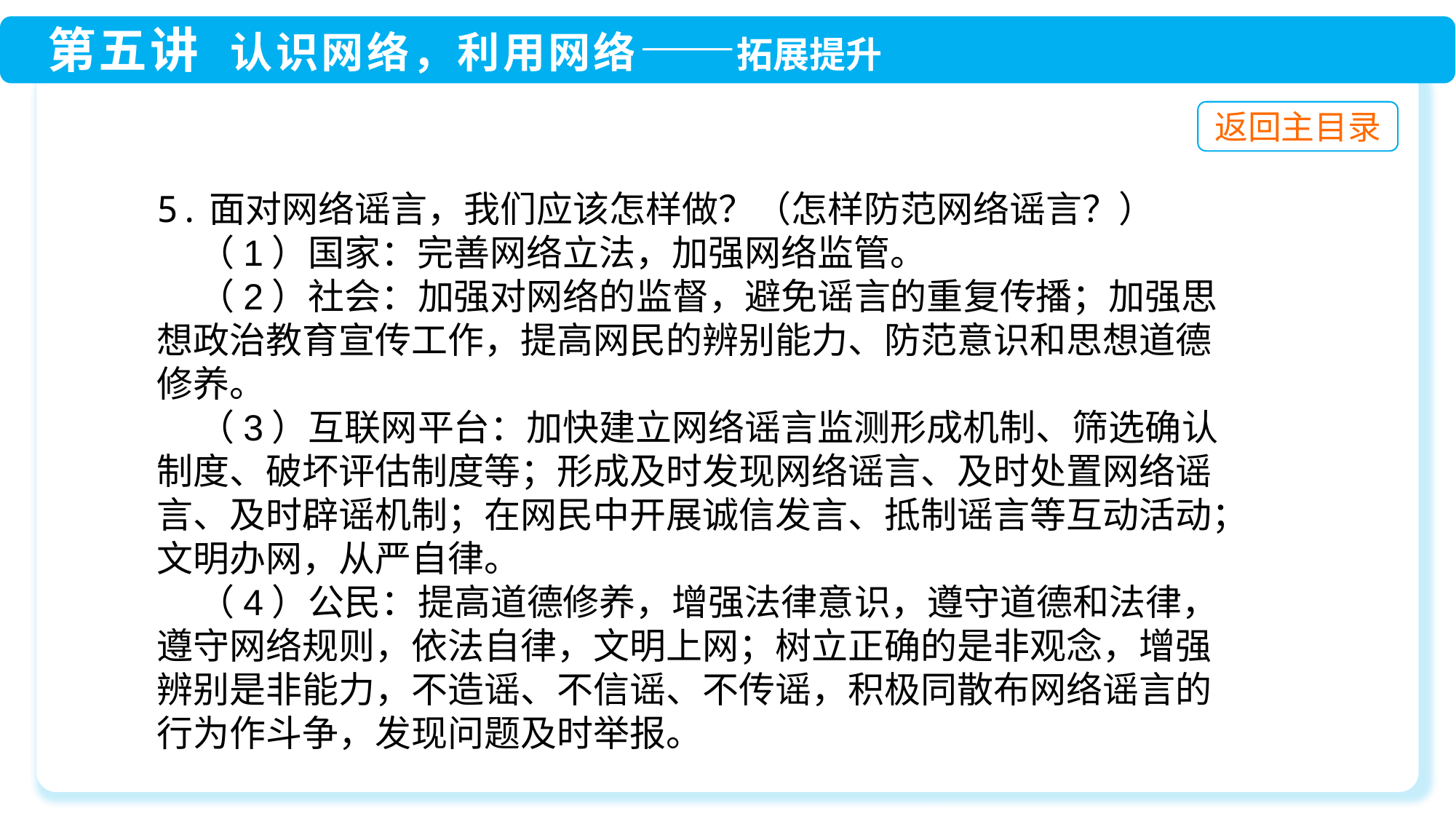

5.面对网络谣言，我们应该怎样做？（怎样防范网络谣言？）
    （1）国家：完善网络立法，加强网络监管。
    （2）社会：加强对网络的监督，避免谣言的重复传播；加强思想政治教育宣传工作，提高网民的辨别能力、防范意识和思想道德修养。
    （3）互联网平台：加快建立网络谣言监测形成机制、筛选确认制度、破坏评估制度等；形成及时发现网络谣言、及时处置网络谣言、及时辟谣机制；在网民中开展诚信发言、抵制谣言等互动活动；文明办网，从严自律。
    （4）公民：提高道德修养，增强法律意识，遵守道德和法律，遵守网络规则，依法自律，文明上网；树立正确的是非观念，增强辨别是非能力，不造谣、不信谣、不传谣，积极同散布网络谣言的行为作斗争，发现问题及时举报。